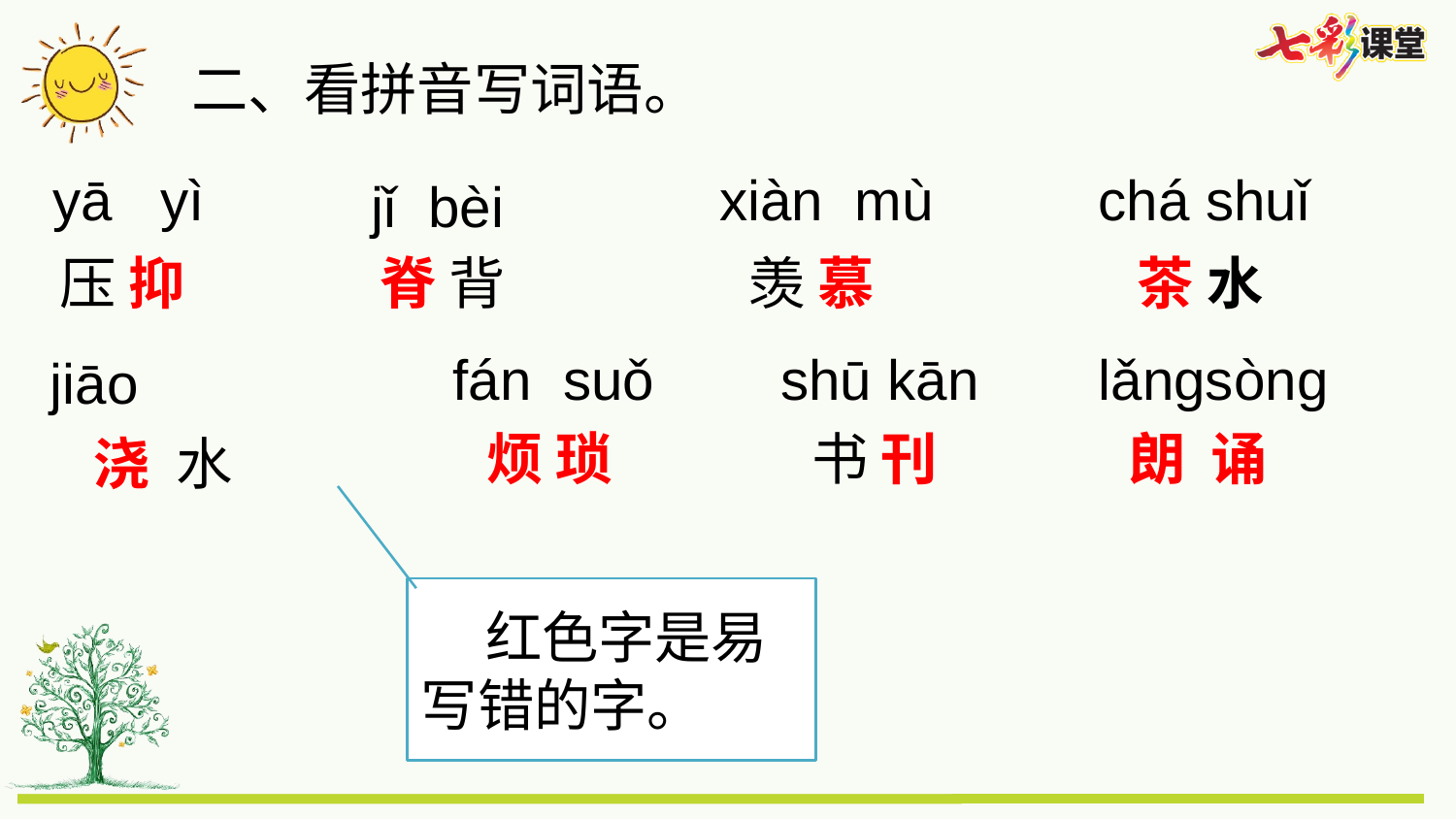

二、看拼音写词语。
yā   yì
xiàn  mù
chá shuǐ
jǐ  bèi
压 抑
脊 背
羡 慕
茶 水
fán  suǒ
shū kān
lǎngsòng
jiāo
朗  诵
烦 琐
书 刊
浇  水
    红色字是易写错的字。